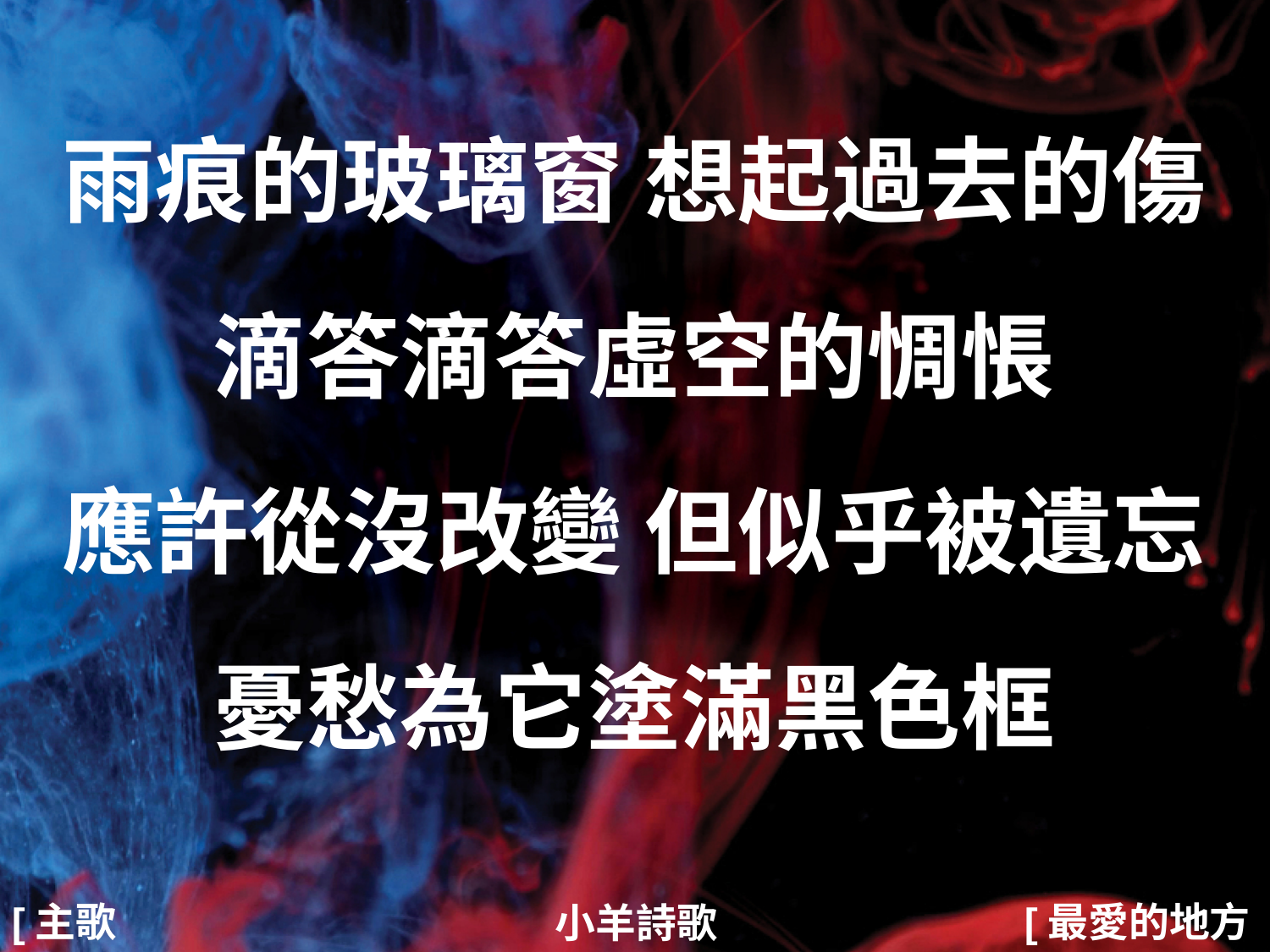

雨痕的玻璃窗 想起過去的傷

滴答滴答虛空的惆悵

應許從沒改變 但似乎被遺忘

憂愁為它塗滿黑色框

#

[主歌1]
[最愛的地方1/4]
小羊詩歌